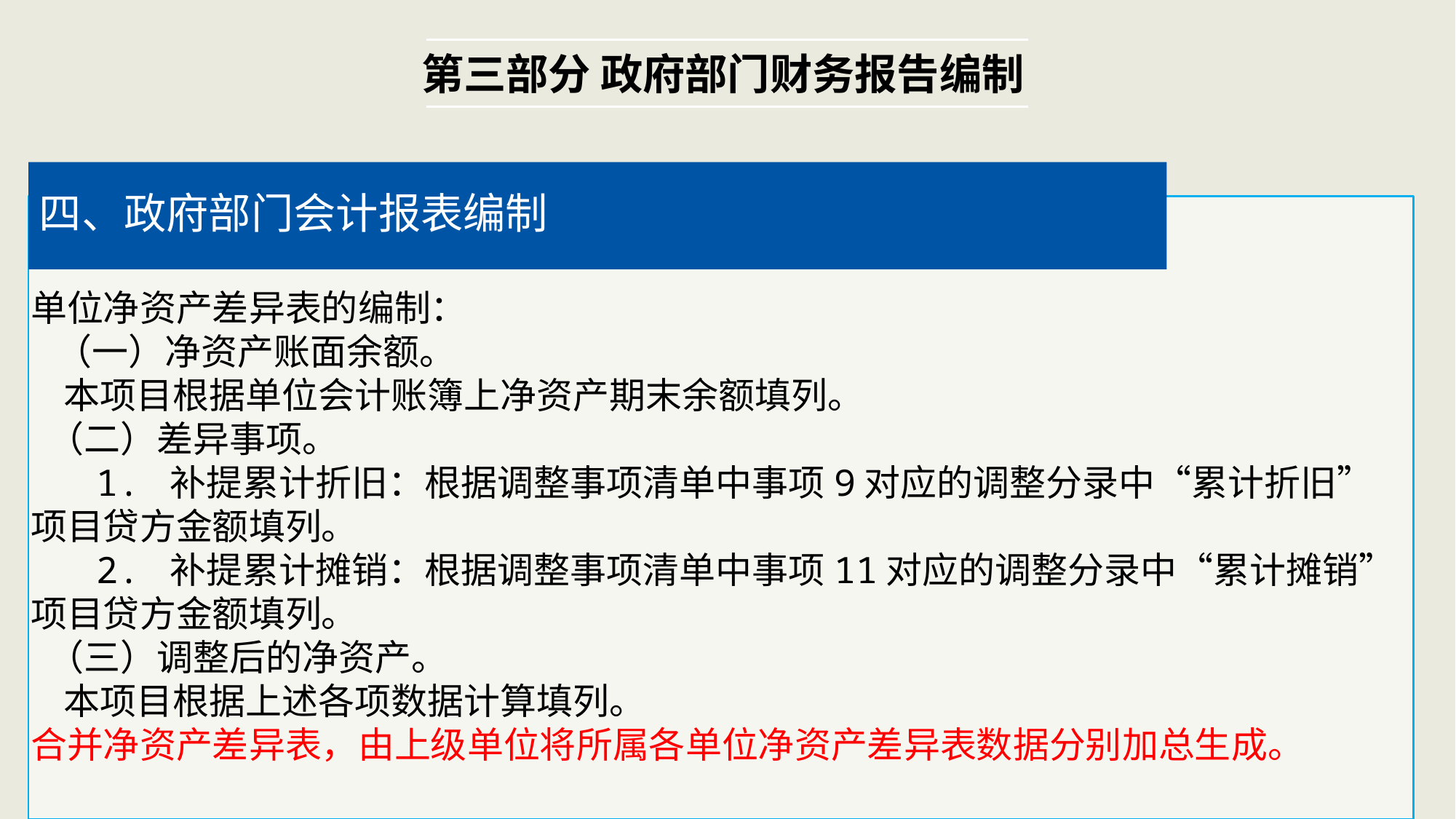

第三部分 政府部门财务报告编制

四、政府部门会计报表编制

单位净资产差异表的编制：
  （一）净资产账面余额。
   本项目根据单位会计账簿上净资产期末余额填列。
 （二）差异事项。
   1. 补提累计折旧：根据调整事项清单中事项9对应的调整分录中“累计折旧”项目贷方金额填列。
   2. 补提累计摊销：根据调整事项清单中事项11对应的调整分录中“累计摊销”项目贷方金额填列。
 （三）调整后的净资产。
   本项目根据上述各项数据计算填列。
合并净资产差异表，由上级单位将所属各单位净资产差异表数据分别加总生成。

104